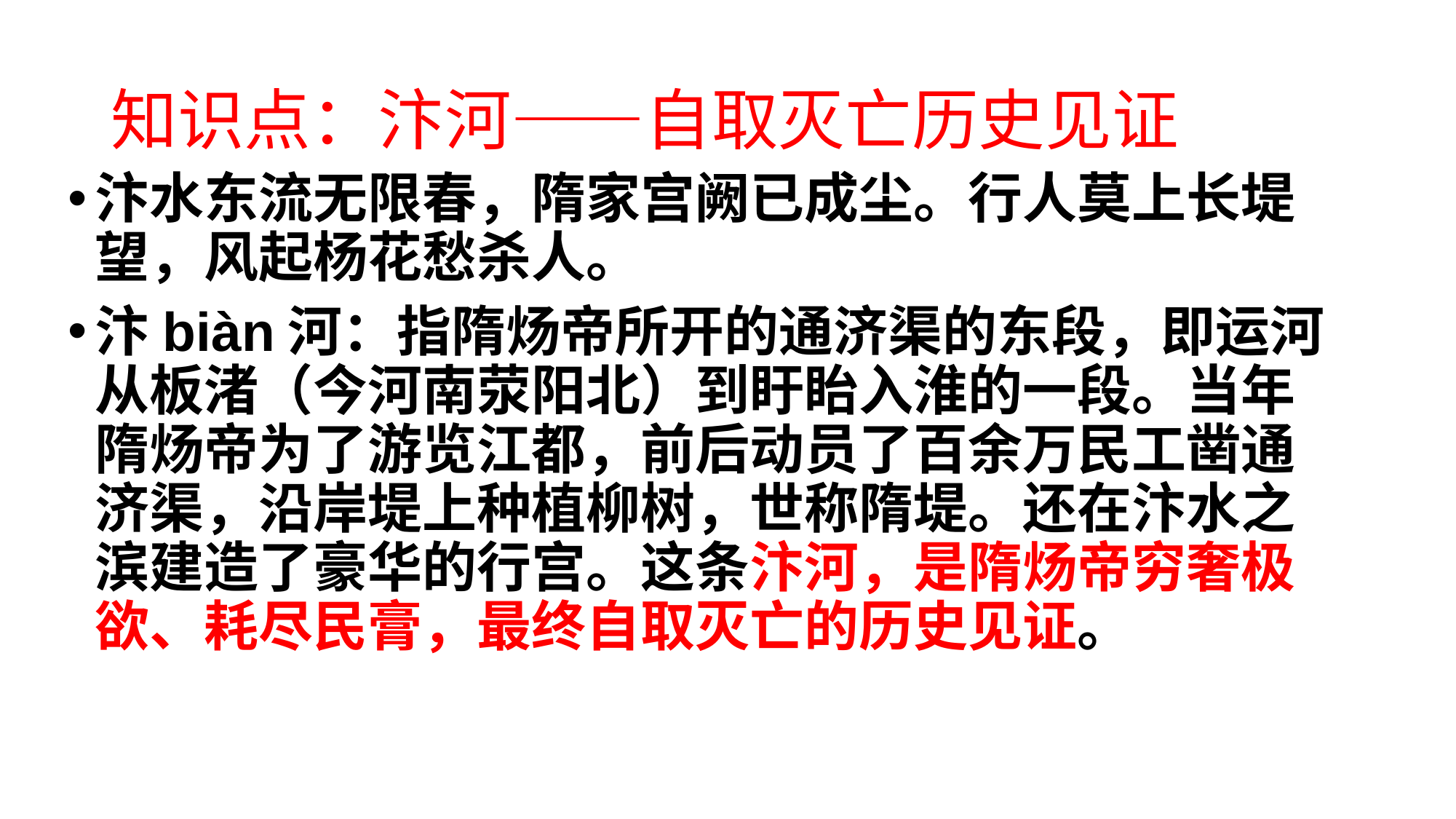

# 知识点：汴河——自取灭亡历史见证
汴水东流无限春，隋家宫阙已成尘。行人莫上长堤望，风起杨花愁杀人。
汴biàn河：指隋炀帝所开的通济渠的东段，即运河从板渚（今河南荥阳北）到盱眙入淮的一段。当年隋炀帝为了游览江都，前后动员了百余万民工凿通济渠，沿岸堤上种植柳树，世称隋堤。还在汴水之滨建造了豪华的行宫。这条汴河，是隋炀帝穷奢极欲、耗尽民膏，最终自取灭亡的历史见证。